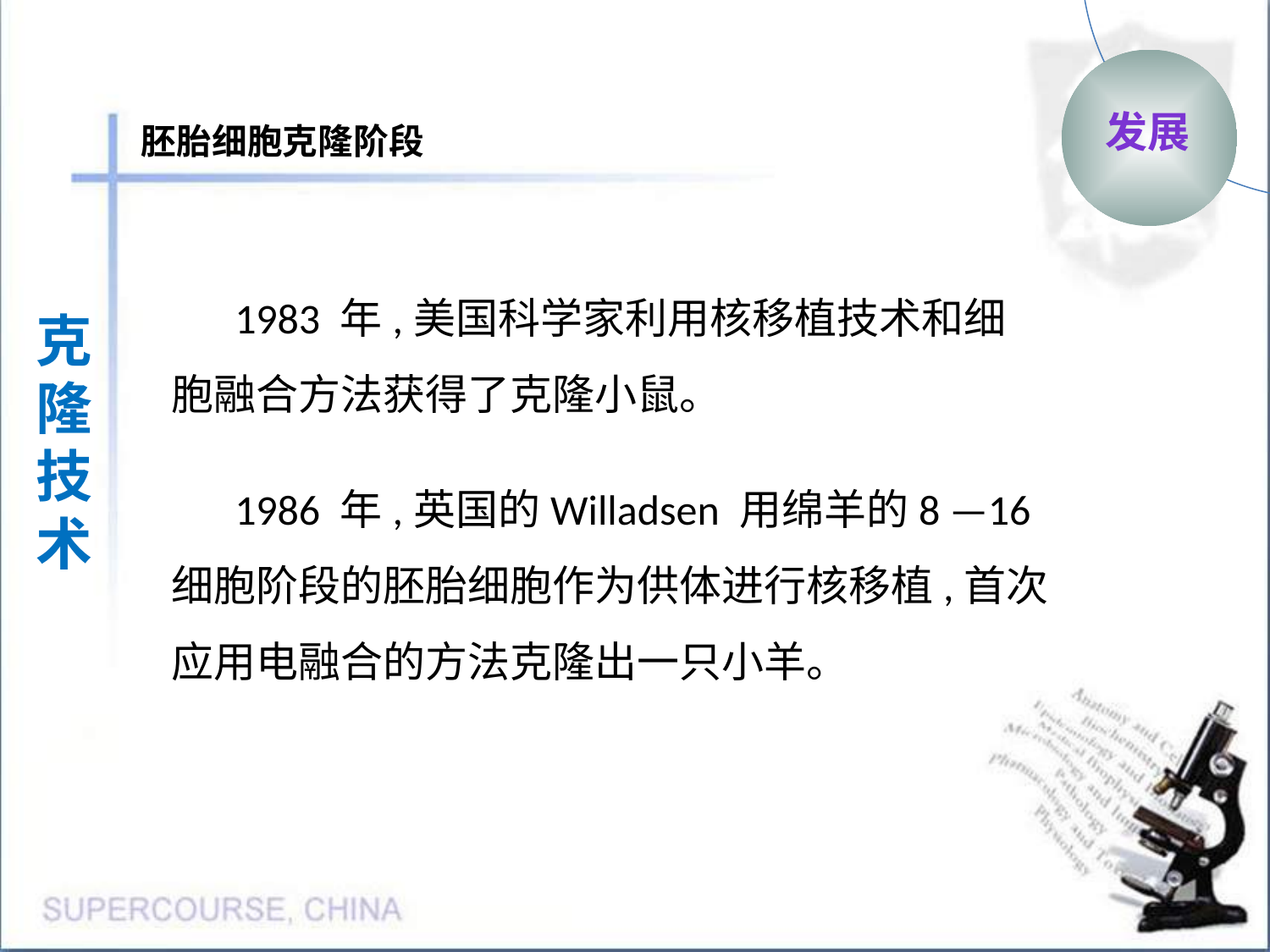

发展
胚胎细胞克隆阶段
1983 年,美国科学家利用核移植技术和细胞融合方法获得了克隆小鼠。
克隆
技术
1986 年,英国的Willadsen 用绵羊的8 —16 细胞阶段的胚胎细胞作为供体进行核移植,首次应用电融合的方法克隆出一只小羊。